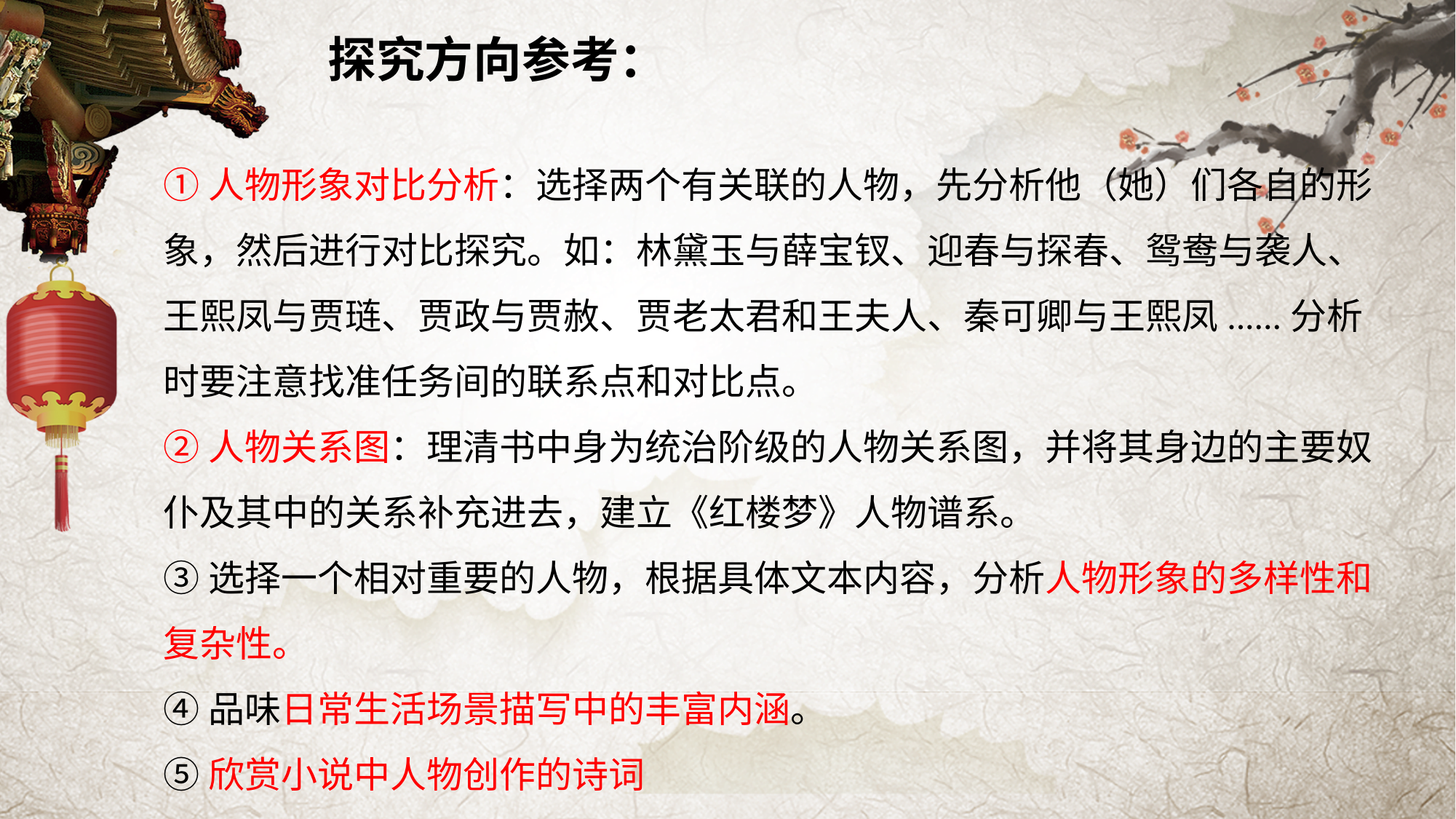

探究方向参考：
①人物形象对比分析：选择两个有关联的人物，先分析他（她）们各自的形象，然后进行对比探究。如：林黛玉与薛宝钗、迎春与探春、鸳鸯与袭人、王熙凤与贾琏、贾政与贾赦、贾老太君和王夫人、秦可卿与王熙凤......分析时要注意找准任务间的联系点和对比点。
②人物关系图：理清书中身为统治阶级的人物关系图，并将其身边的主要奴仆及其中的关系补充进去，建立《红楼梦》人物谱系。
③选择一个相对重要的人物，根据具体文本内容，分析人物形象的多样性和复杂性。
④品味日常生活场景描写中的丰富内涵。
⑤欣赏小说中人物创作的诗词